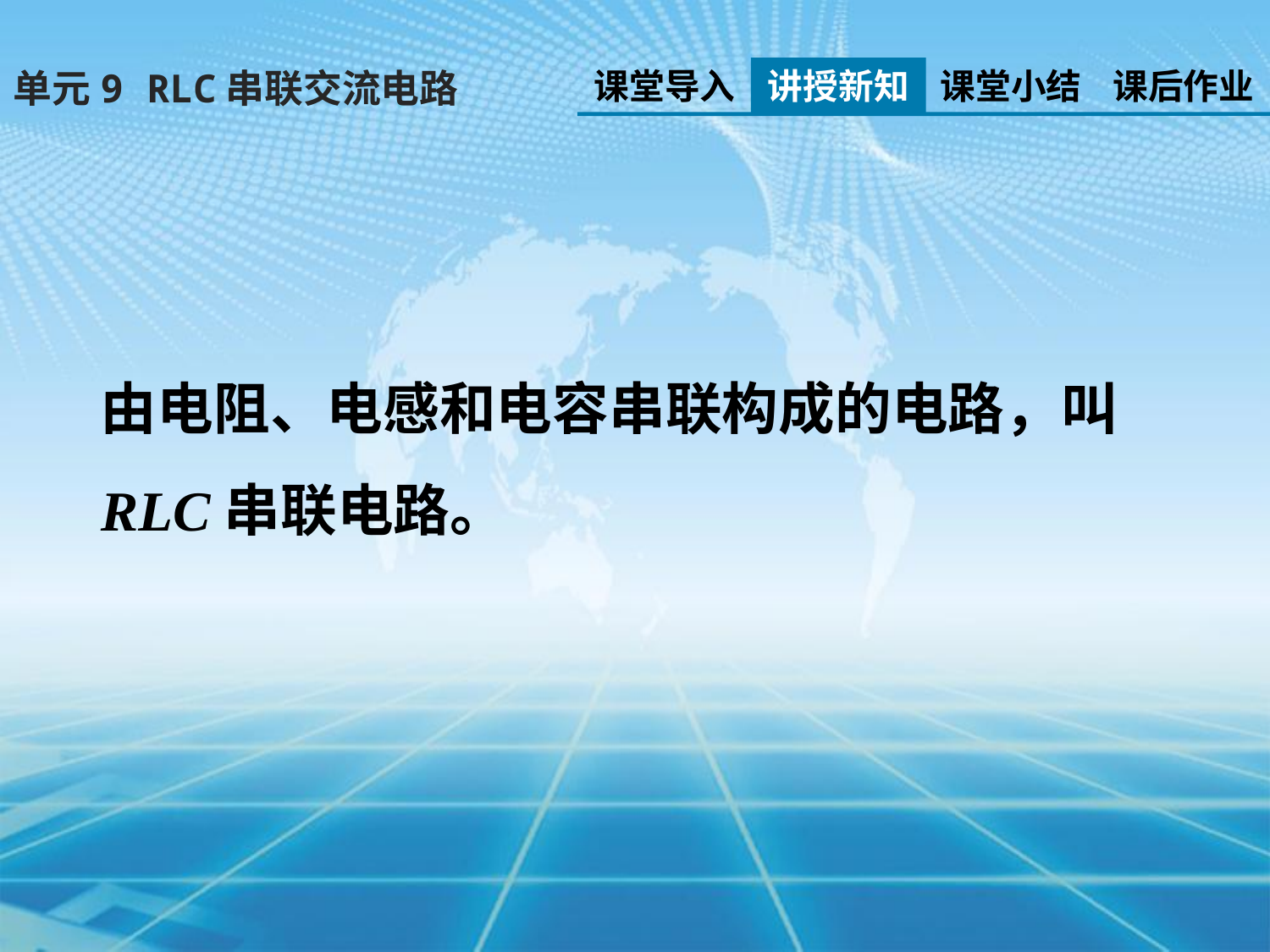

课堂导入
讲授新知
课堂小结
课后作业
单元9 RLC串联交流电路
由电阻、电感和电容串联构成的电路，叫RLC串联电路。